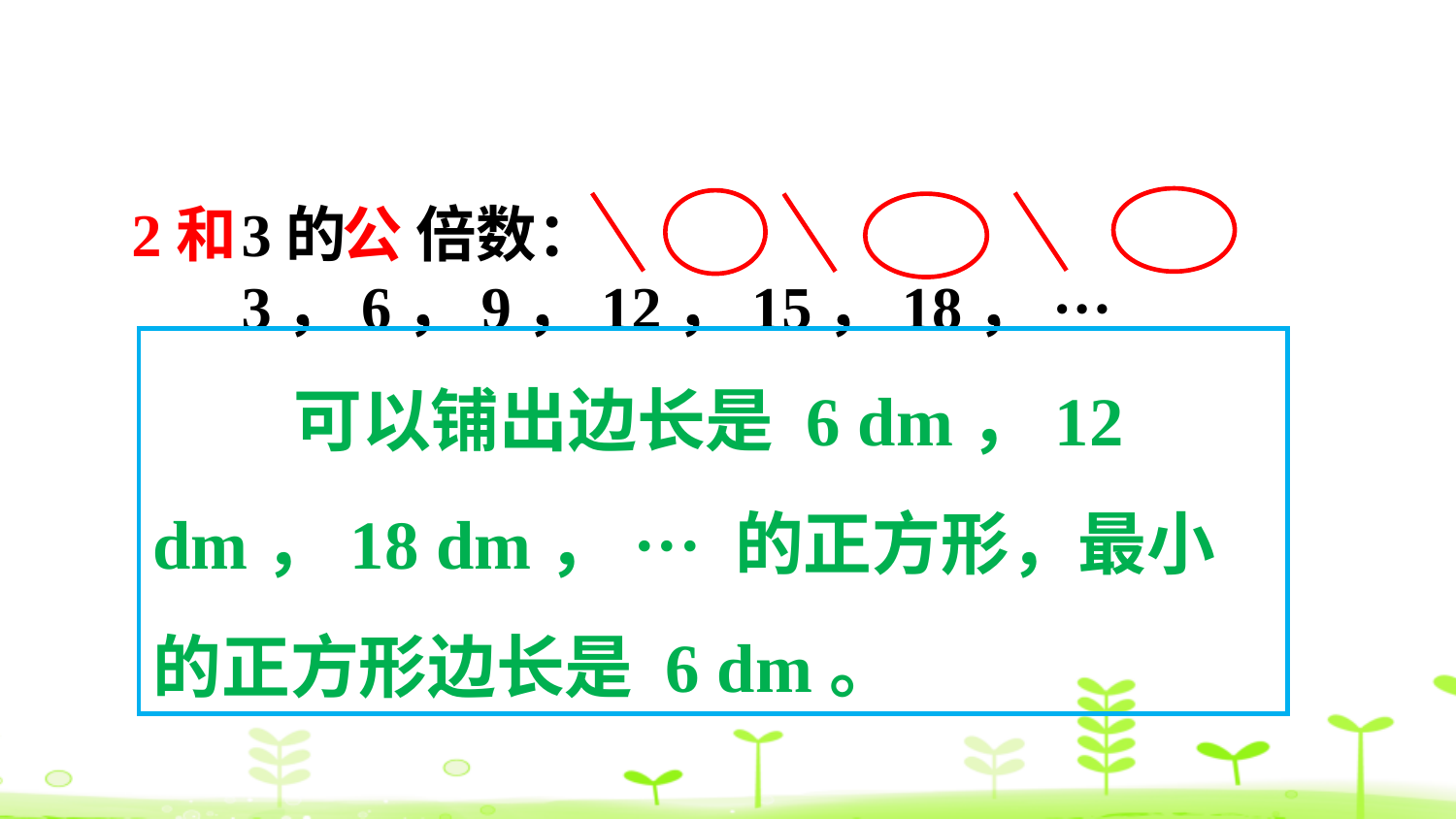

2和
3的     倍数：3，6，9，12，15，18，···

公

        可以铺出边长是 6 dm，12 dm，18 dm，··· 的正方形，最小的正方形边长是 6 dm。